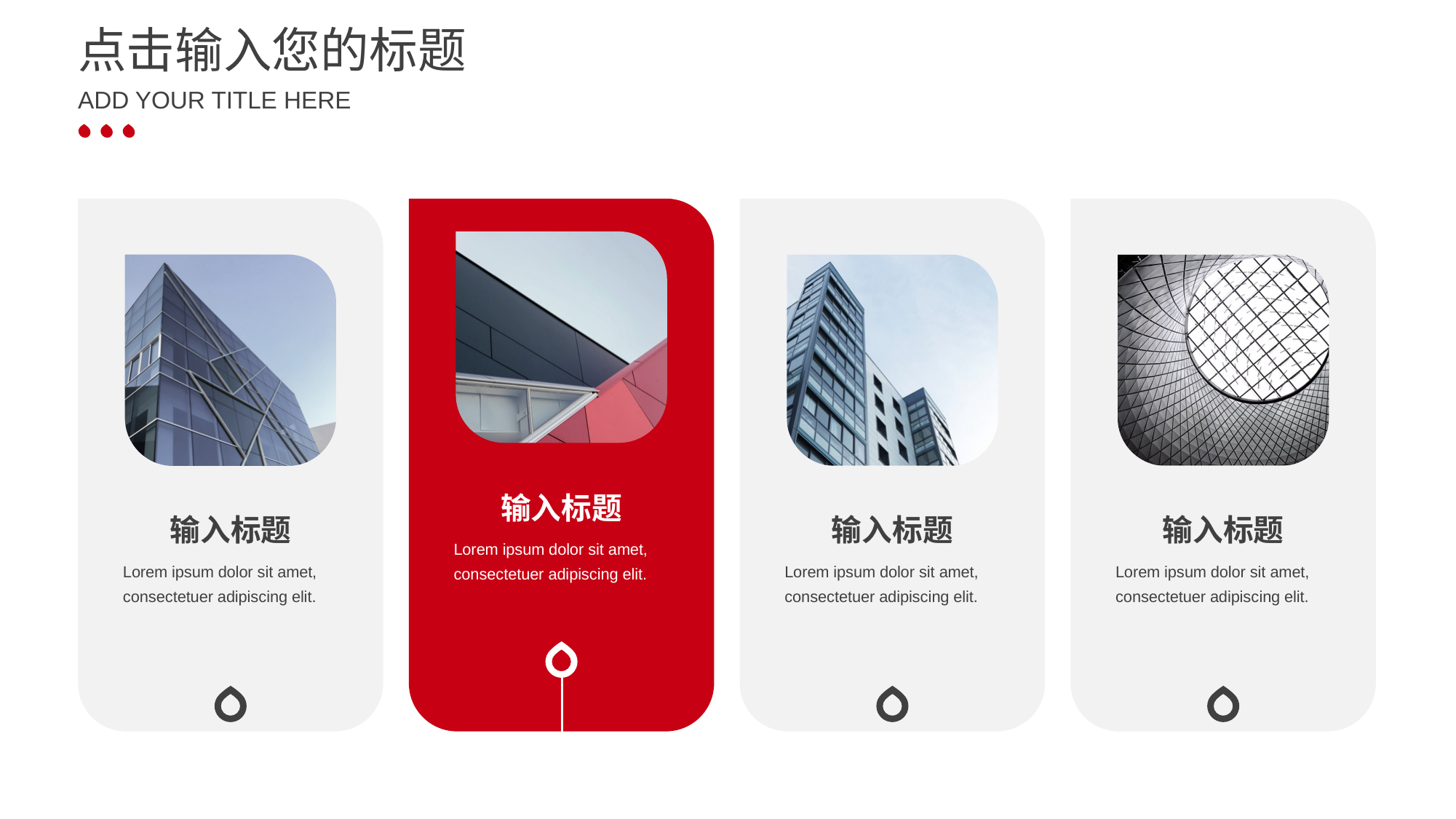

点击输入您的标题
# ADD YOUR TITLE HERE

输入标题
输入标题
输入标题
输入标题
Lorem ipsum dolor sit amet, consectetuer adipiscing elit.
Lorem ipsum dolor sit amet, consectetuer adipiscing elit.
Lorem ipsum dolor sit amet, consectetuer adipiscing elit.
Lorem ipsum dolor sit amet, consectetuer adipiscing elit.